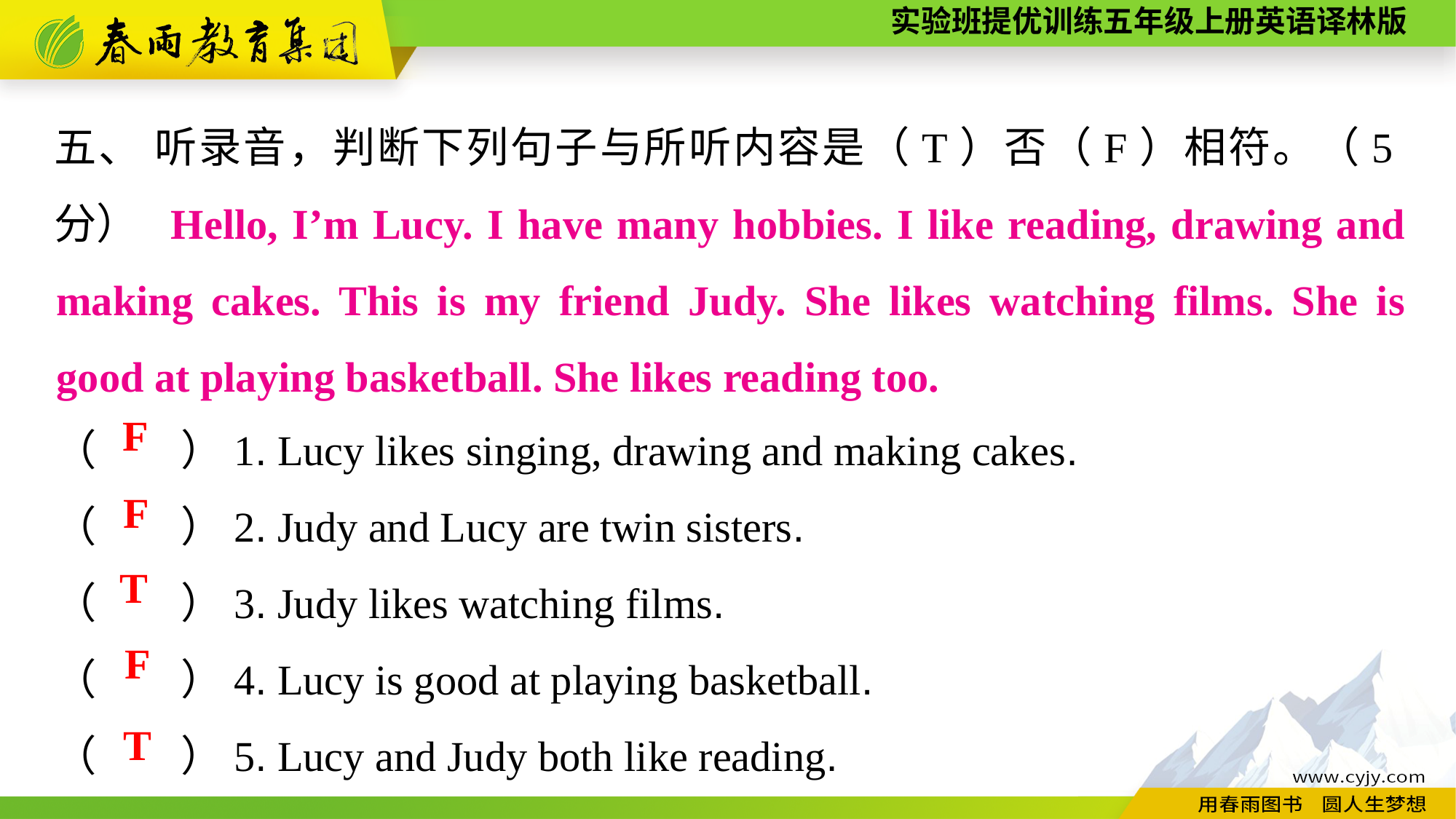

五、 听录音，判断下列句子与所听内容是（T）否（F）相符。（5分）
        Hello, I’m Lucy. I have many hobbies. I like reading, drawing and making cakes. This is my friend Judy. She likes watching films. She is good at playing basketball. She likes reading too.
（　　）1. Lucy likes singing, drawing and making cakes.
（　　）2. Judy and Lucy are twin sisters.
（　　）3. Judy likes watching films.
（　　）4. Lucy is good at playing basketball.
（　　）5. Lucy and Judy both like reading.
F
F
T
F
T